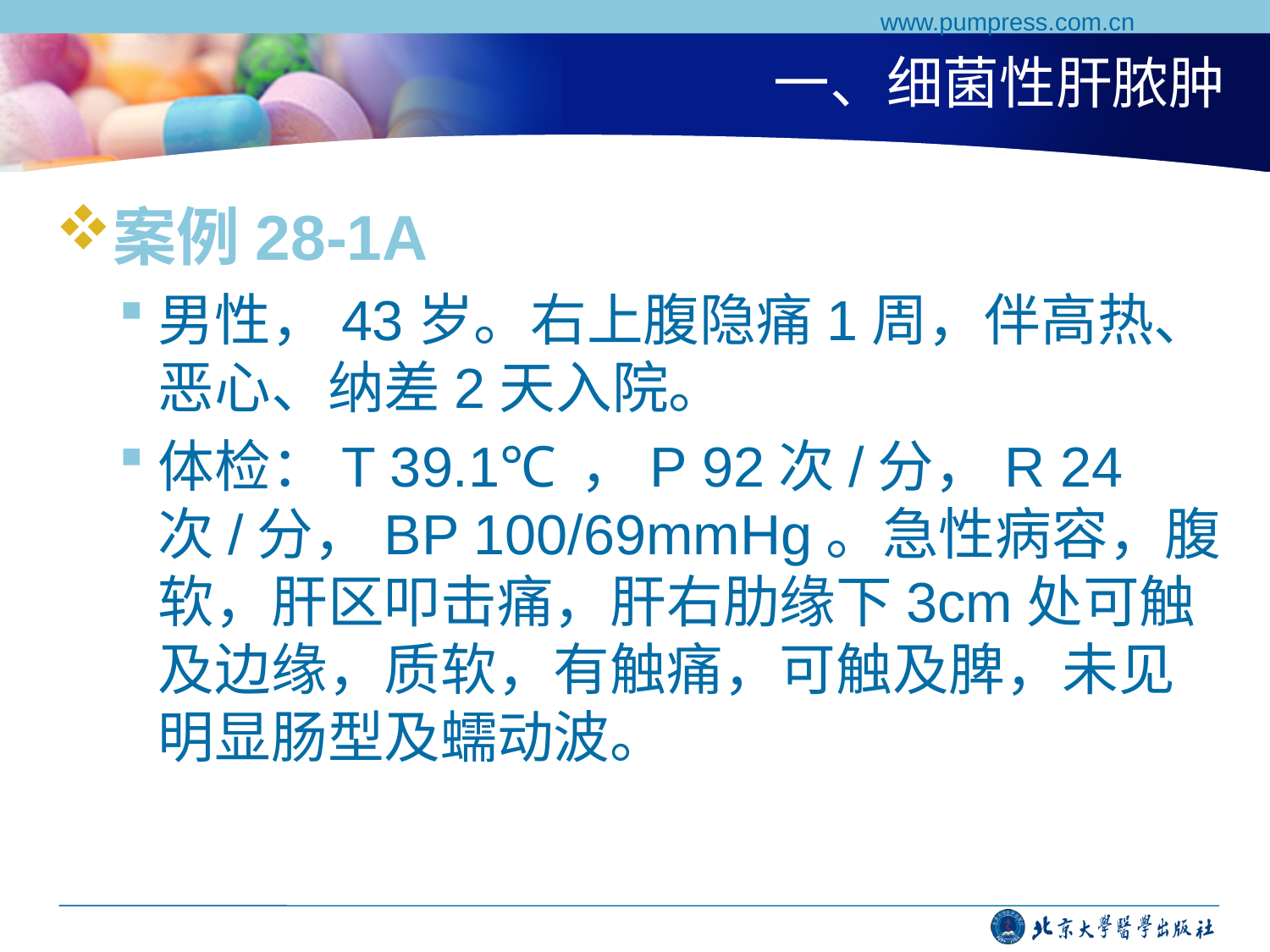

www.pumpress.com.cn
# 一、细菌性肝脓肿
案例28-1A
男性，43岁。右上腹隐痛1周，伴高热、恶心、纳差2天入院。
体检：T 39.1℃，P 92次/分，R 24次/分，BP 100/69mmHg。急性病容，腹软，肝区叩击痛，肝右肋缘下3cm处可触及边缘，质软，有触痛，可触及脾，未见明显肠型及蠕动波。